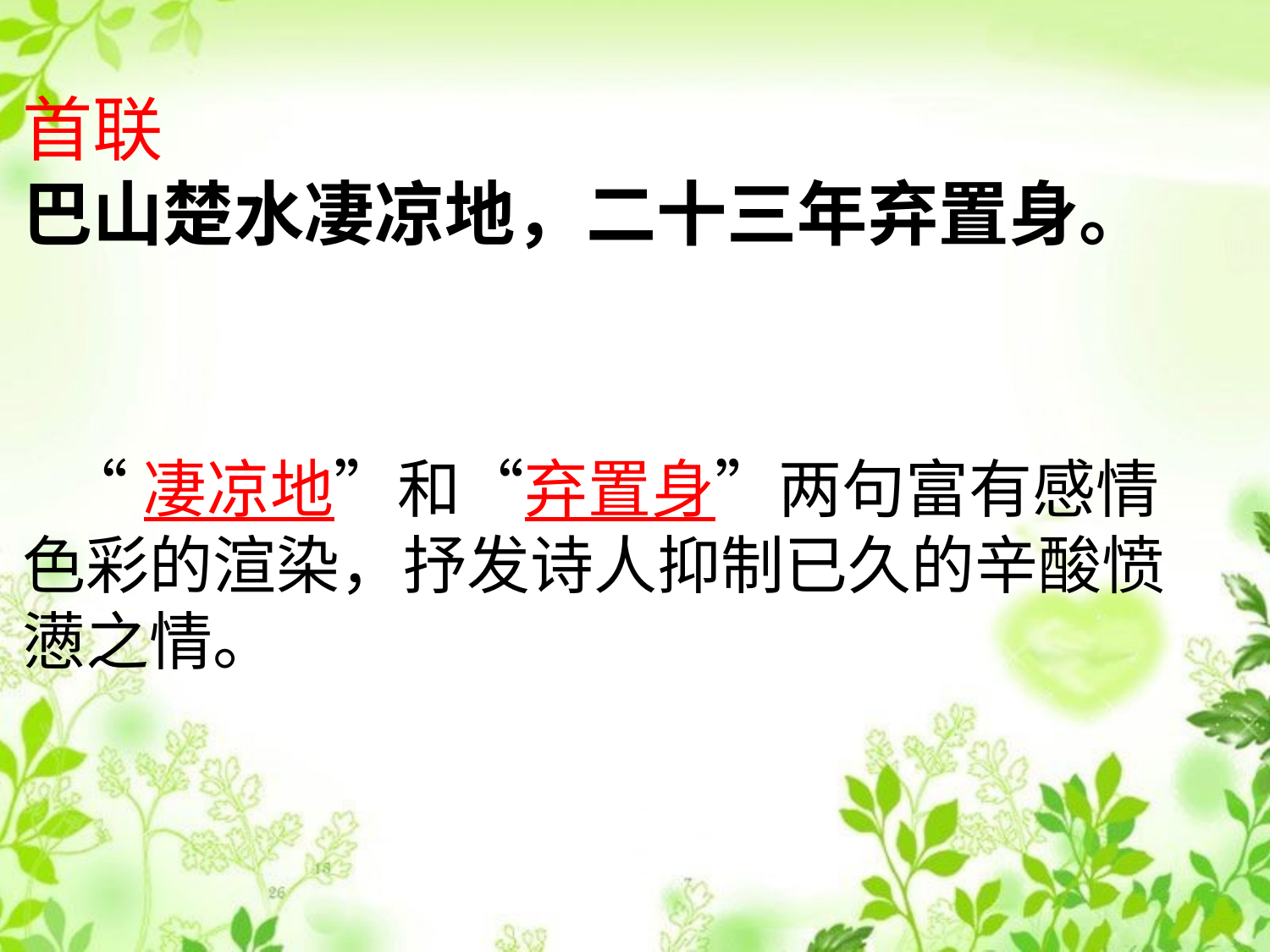

首联
巴山楚水凄凉地，二十三年弃置身。

   “凄凉地”和“弃置身”两句富有感情色彩的渲染，抒发诗人抑制已久的辛酸愤懑之情。